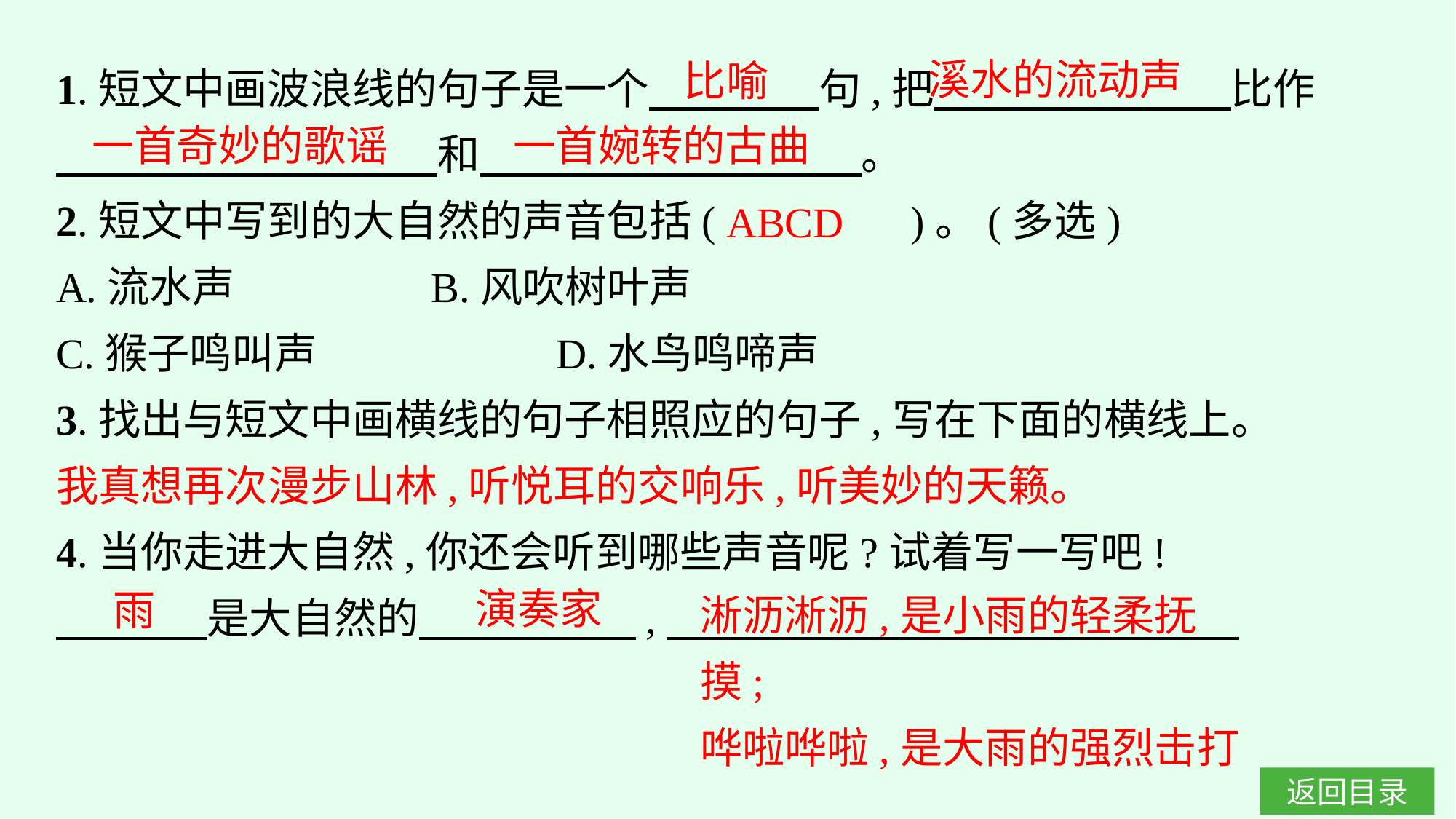

1.短文中画波浪线的句子是一个　　　　句,把　　　　　　　比作
　　　　　　　　　和　　　　　　　　　。
2.短文中写到的大自然的声音包括(　　     　)。(多选)
A.流水声		B.风吹树叶声
C.猴子鸣叫声		D.水鸟鸣啼声
3.找出与短文中画横线的句子相照应的句子,写在下面的横线上。
我真想再次漫步山林,听悦耳的交响乐,听美妙的天籁。
4.当你走进大自然,你还会听到哪些声音呢?试着写一写吧!
　       　是大自然的　　　     　,
溪水的流动声
比喻
一首奇妙的歌谣
一首婉转的古曲
ABCD
淅沥淅沥,是小雨的轻柔抚摸;
哗啦哗啦,是大雨的强烈击打
演奏家
雨